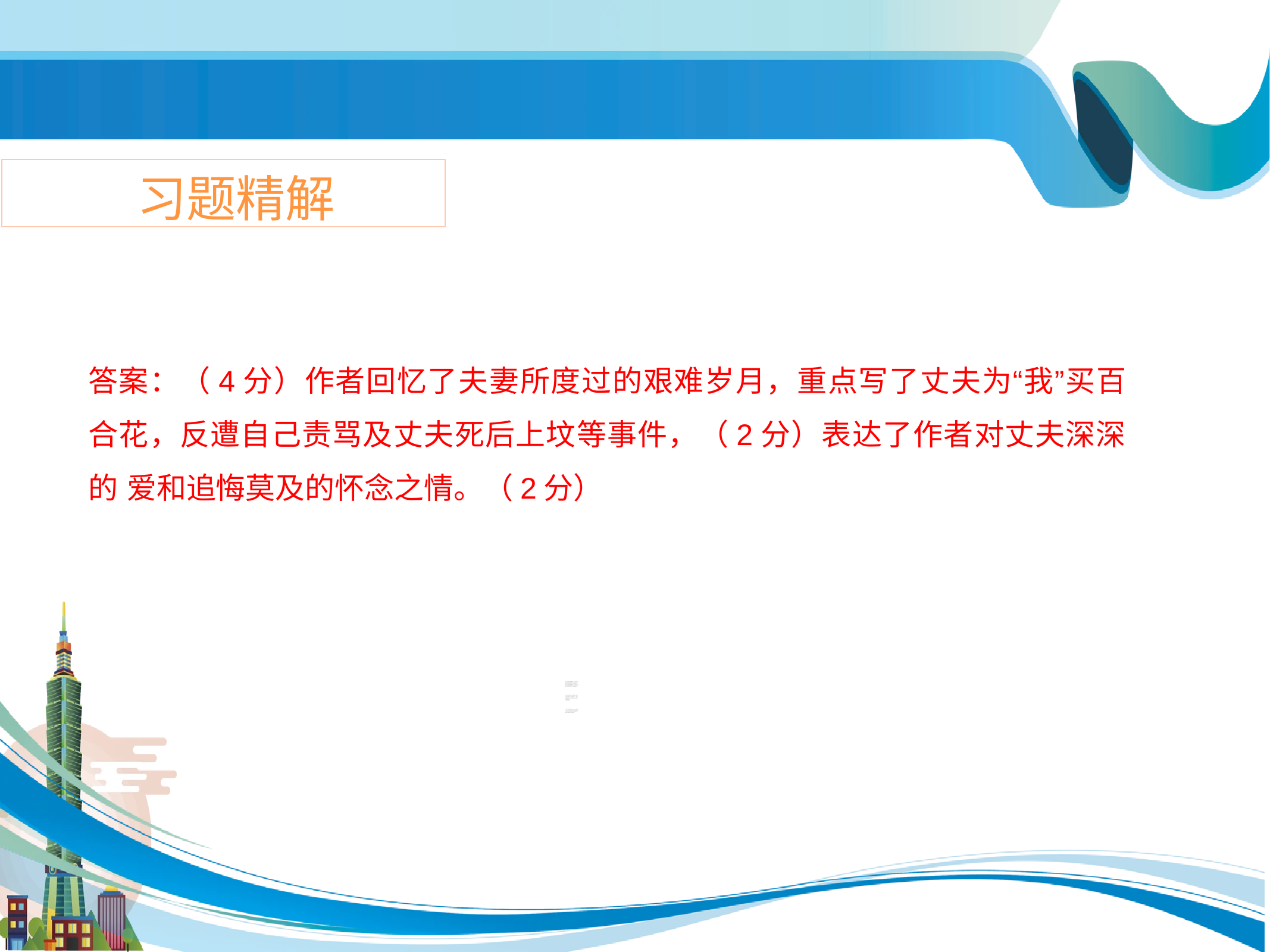

习题精解
答案：（4分）作者回忆了夫妻所度过的艰难岁月，重点写了丈夫为“我”买百 合花，反遭自己责骂及丈夫死后上坟等事件，（2分）表达了作者对丈夫深深的 爱和追悔莫及的怀念之情。（2分）